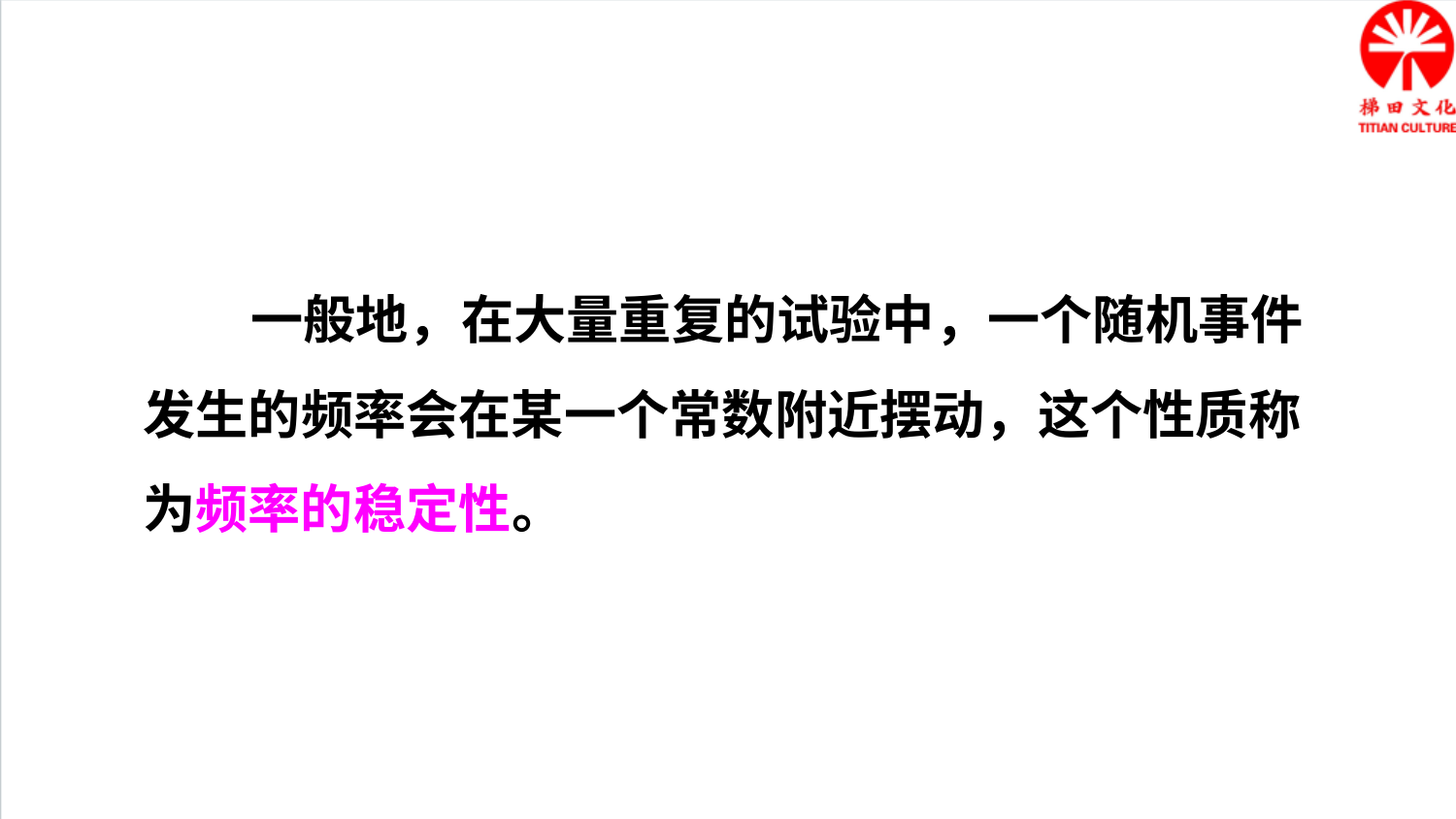

一般地，在大量重复的试验中，一个随机事件发生的频率会在某一个常数附近摆动，这个性质称为频率的稳定性。